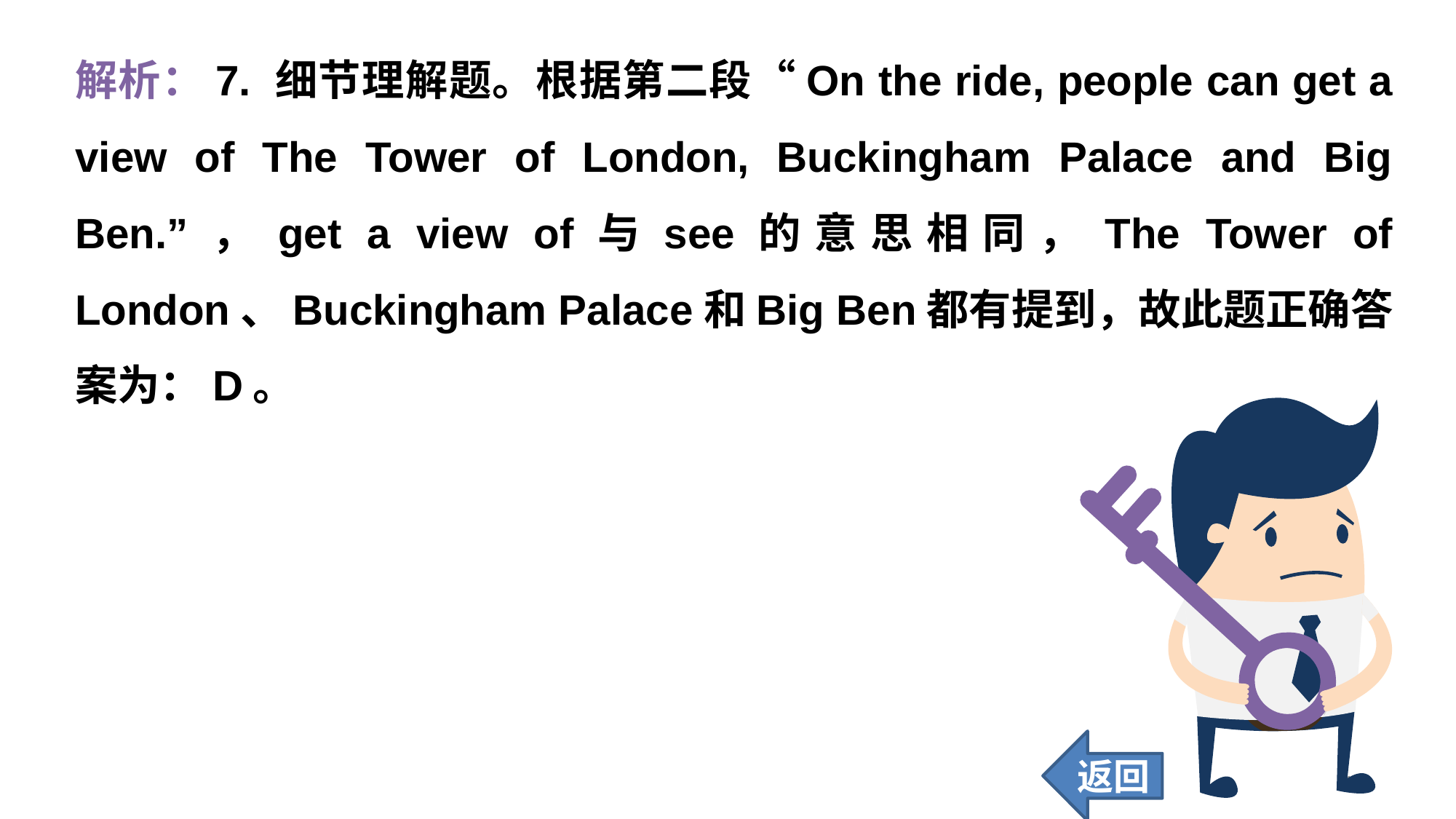

解析：7. 细节理解题。根据第二段“On the ride, people can get a view of The Tower of London, Buckingham Palace and Big Ben.”，get a view of与see的意思相同，The Tower of London、Buckingham Palace和Big Ben都有提到，故此题正确答案为：D。

返回
174